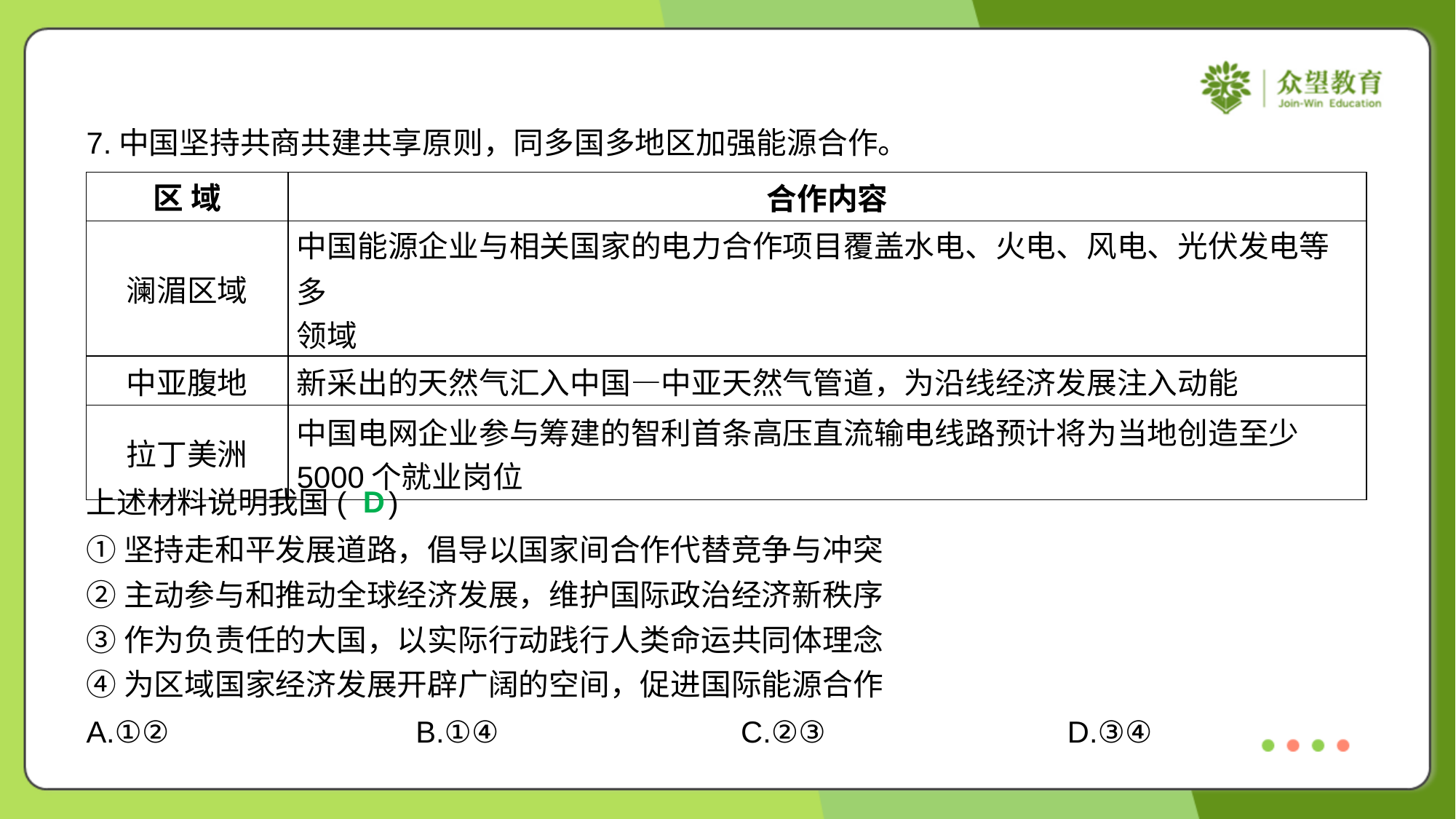

7.中国坚持共商共建共享原则，同多国多地区加强能源合作。
| 区 域 | 合作内容 |
| --- | --- |
| 澜湄区域 | 中国能源企业与相关国家的电力合作项目覆盖水电、火电、风电、光伏发电等多 领域 |
| 中亚腹地 | 新采出的天然气汇入中国—中亚天然气管道，为沿线经济发展注入动能 |
| 拉丁美洲 | 中国电网企业参与筹建的智利首条高压直流输电线路预计将为当地创造至少 5000个就业岗位 |
D
上述材料说明我国(     )
①坚持走和平发展道路，倡导以国家间合作代替竞争与冲突
②主动参与和推动全球经济发展，维护国际政治经济新秩序
③作为负责任的大国，以实际行动践行人类命运共同体理念
④为区域国家经济发展开辟广阔的空间，促进国际能源合作
A.①②	B.①④	C.②③	D.③④